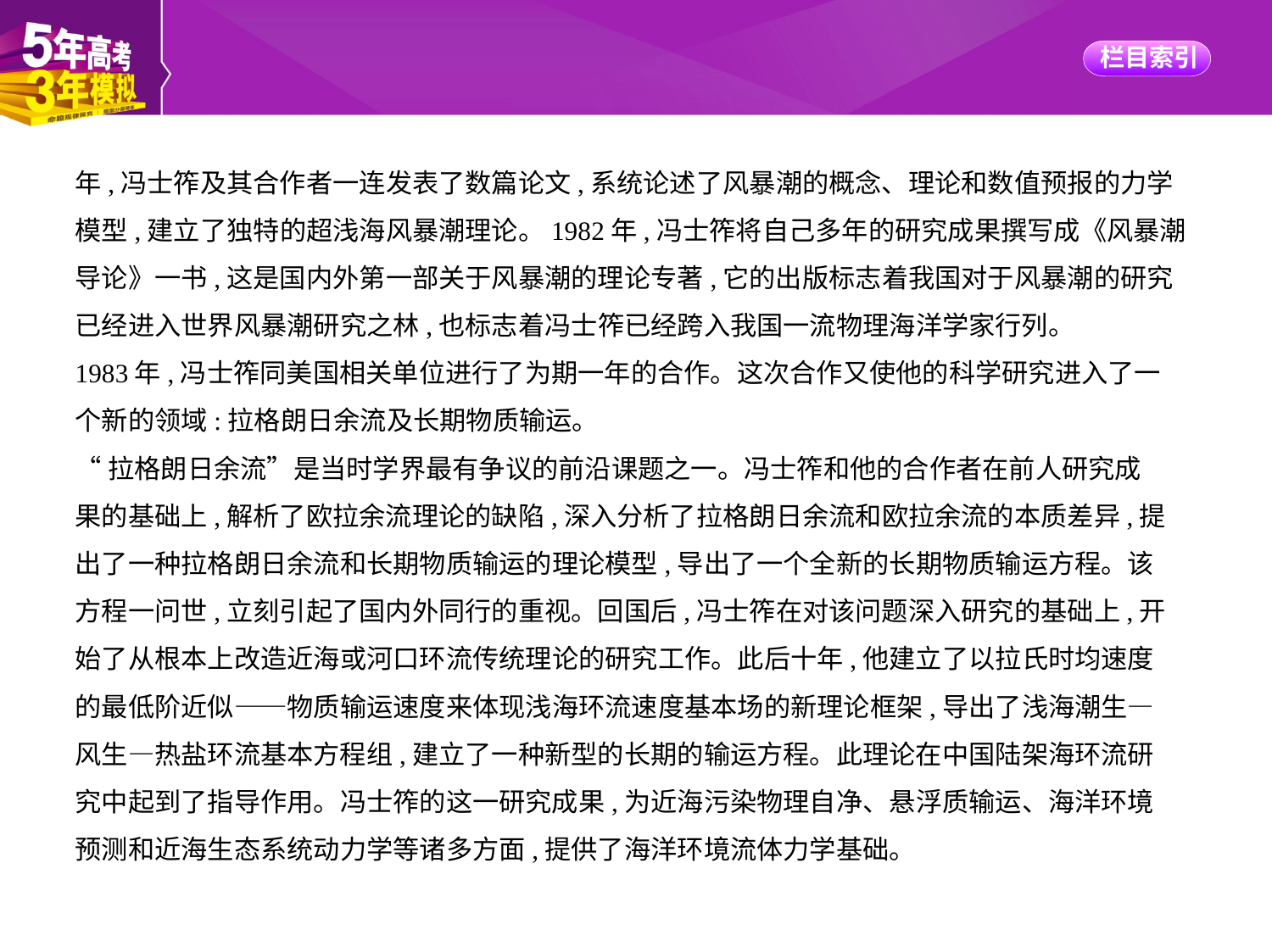

年,冯士筰及其合作者一连发表了数篇论文,系统论述了风暴潮的概念、理论和数值预报的力学
模型,建立了独特的超浅海风暴潮理论。1982年,冯士筰将自己多年的研究成果撰写成《风暴潮
导论》一书,这是国内外第一部关于风暴潮的理论专著,它的出版标志着我国对于风暴潮的研究
已经进入世界风暴潮研究之林,也标志着冯士筰已经跨入我国一流物理海洋学家行列。
1983年,冯士筰同美国相关单位进行了为期一年的合作。这次合作又使他的科学研究进入了一
个新的领域:拉格朗日余流及长期物质输运。
“拉格朗日余流”是当时学界最有争议的前沿课题之一。冯士筰和他的合作者在前人研究成
果的基础上,解析了欧拉余流理论的缺陷,深入分析了拉格朗日余流和欧拉余流的本质差异,提
出了一种拉格朗日余流和长期物质输运的理论模型,导出了一个全新的长期物质输运方程。该
方程一问世,立刻引起了国内外同行的重视。回国后,冯士筰在对该问题深入研究的基础上,开
始了从根本上改造近海或河口环流传统理论的研究工作。此后十年,他建立了以拉氏时均速度
的最低阶近似——物质输运速度来体现浅海环流速度基本场的新理论框架,导出了浅海潮生—
风生—热盐环流基本方程组,建立了一种新型的长期的输运方程。此理论在中国陆架海环流研
究中起到了指导作用。冯士筰的这一研究成果,为近海污染物理自净、悬浮质输运、海洋环境
预测和近海生态系统动力学等诸多方面,提供了海洋环境流体力学基础。